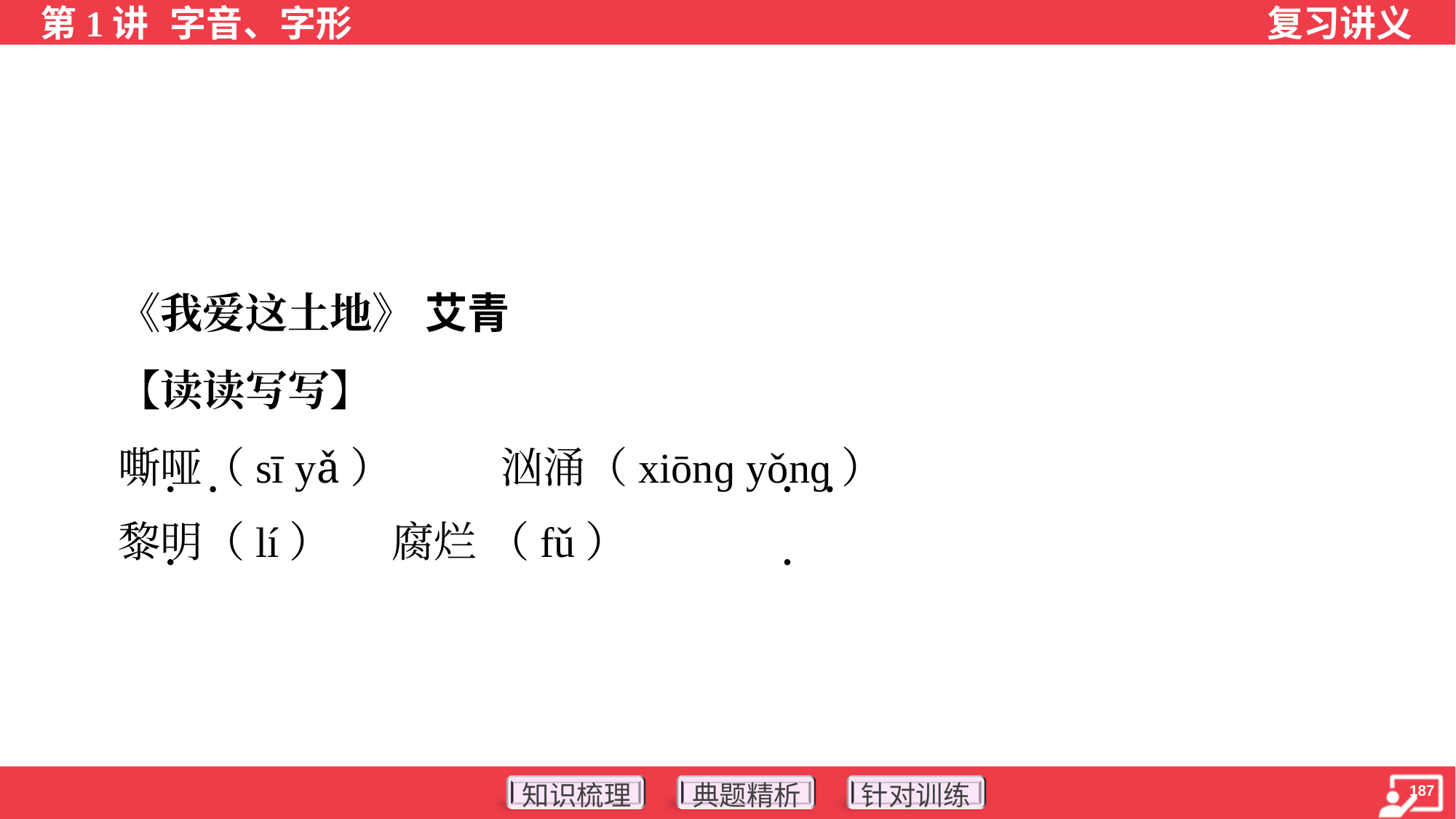

《我爱这土地》 艾青
    【读读写写】
    嘶哑（sī yǎ）	汹涌（xiōnɡ yǒnɡ）
    黎明（lí）	腐烂 （fǔ）